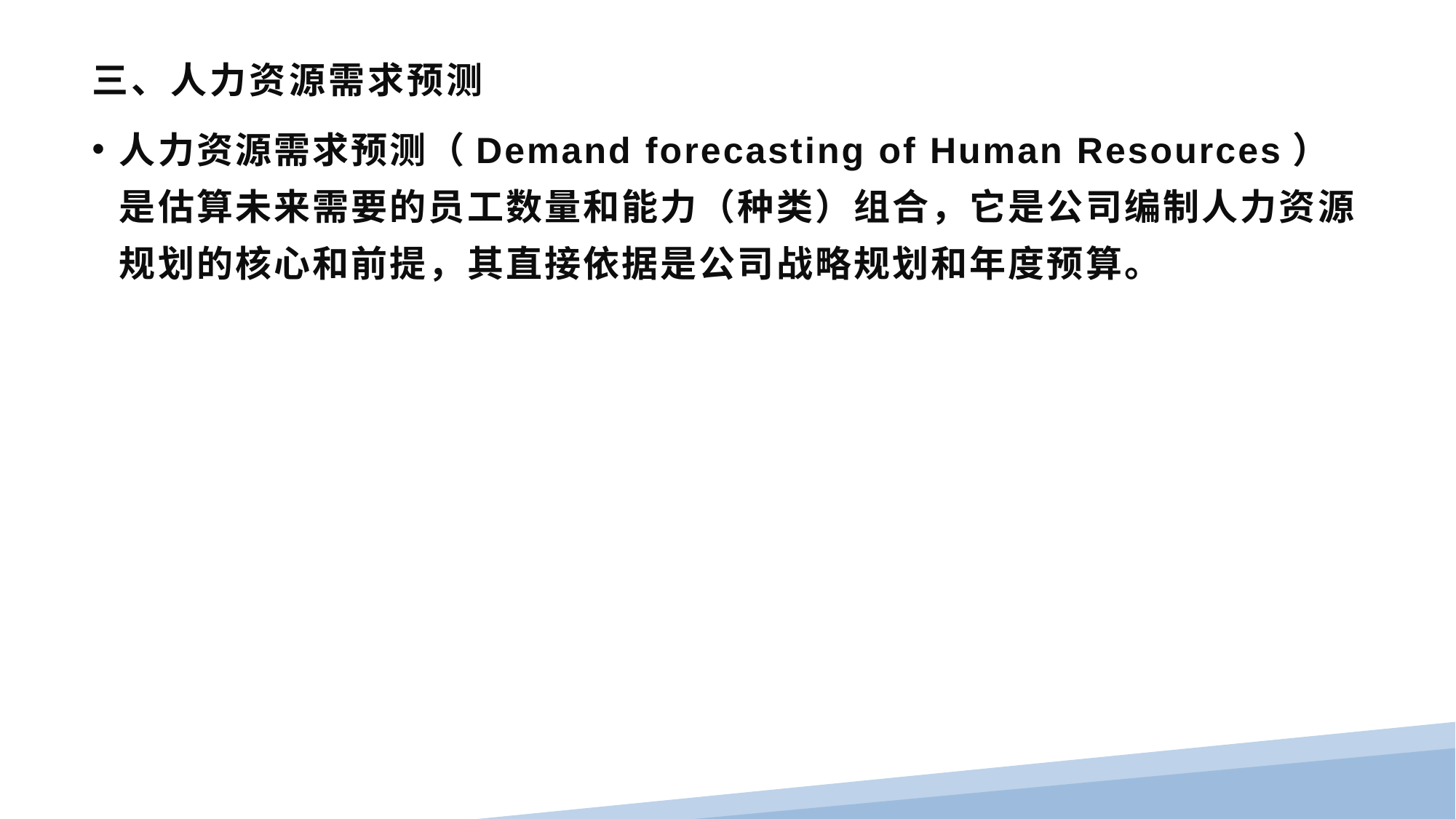

# 三、人力资源需求预测
人力资源需求预测（Demand forecasting of Human Resources）是估算未来需要的员工数量和能力（种类）组合，它是公司编制人力资源规划的核心和前提，其直接依据是公司战略规划和年度预算。